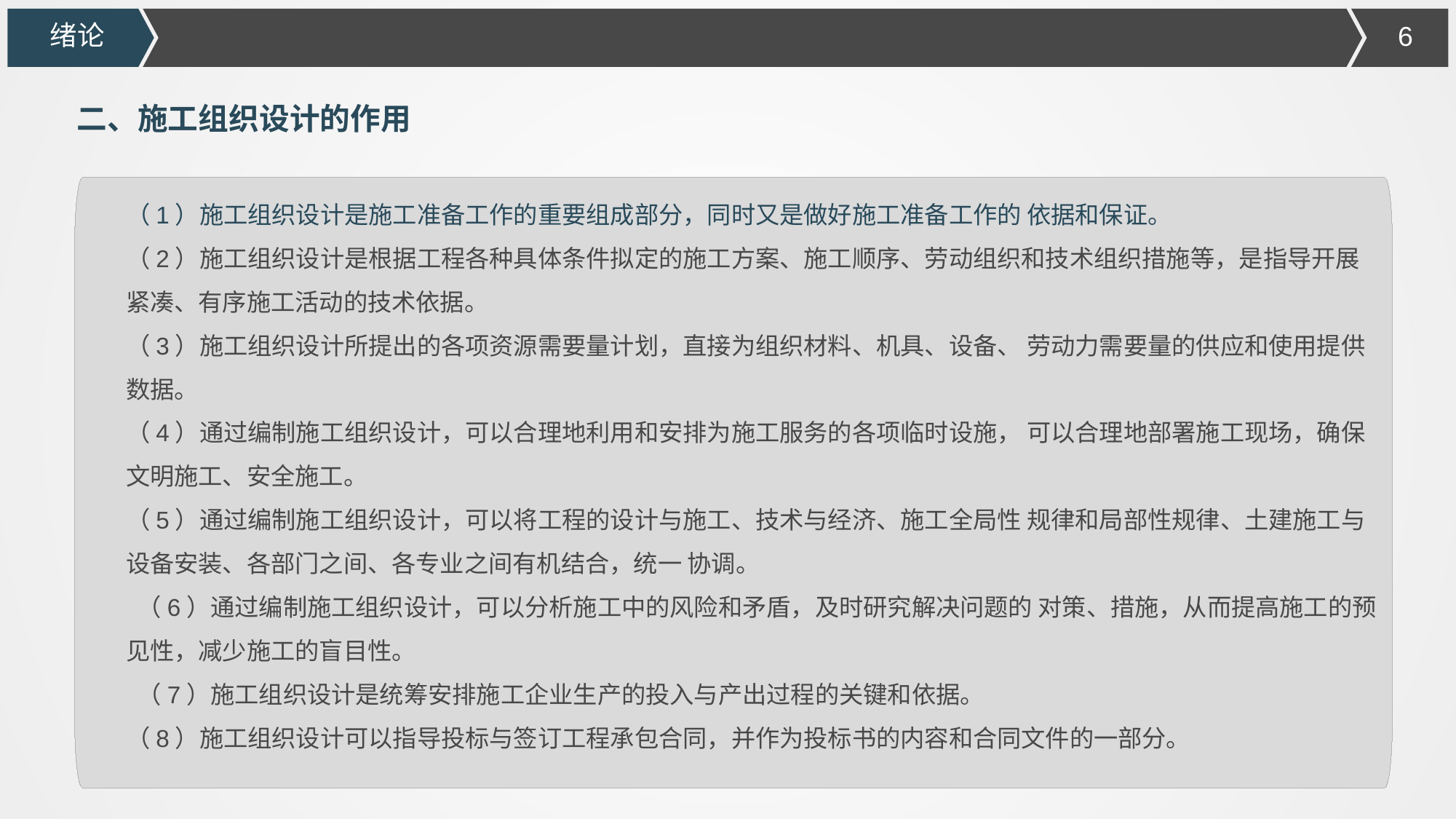

绪论
二、施工组织设计的作用

（1）施工组织设计是施工准备工作的重要组成部分，同时又是做好施工准备工作的 依据和保证。
（2）施工组织设计是根据工程各种具体条件拟定的施工方案、施工顺序、劳动组织和技术组织措施等，是指导开展紧凑、有序施工活动的技术依据。
（3）施工组织设计所提出的各项资源需要量计划，直接为组织材料、机具、设备、 劳动力需要量的供应和使用提供数据。
（4）通过编制施工组织设计，可以合理地利用和安排为施工服务的各项临时设施， 可以合理地部署施工现场，确保文明施工、安全施工。
（5）通过编制施工组织设计，可以将工程的设计与施工、技术与经济、施工全局性 规律和局部性规律、土建施工与设备安装、各部门之间、各专业之间有机结合，统一 协调。
 （6）通过编制施工组织设计，可以分析施工中的风险和矛盾，及时研究解决问题的 对策、措施，从而提高施工的预见性，减少施工的盲目性。
 （7）施工组织设计是统筹安排施工企业生产的投入与产出过程的关键和依据。
（8）施工组织设计可以指导投标与签订工程承包合同，并作为投标书的内容和合同文件的一部分。